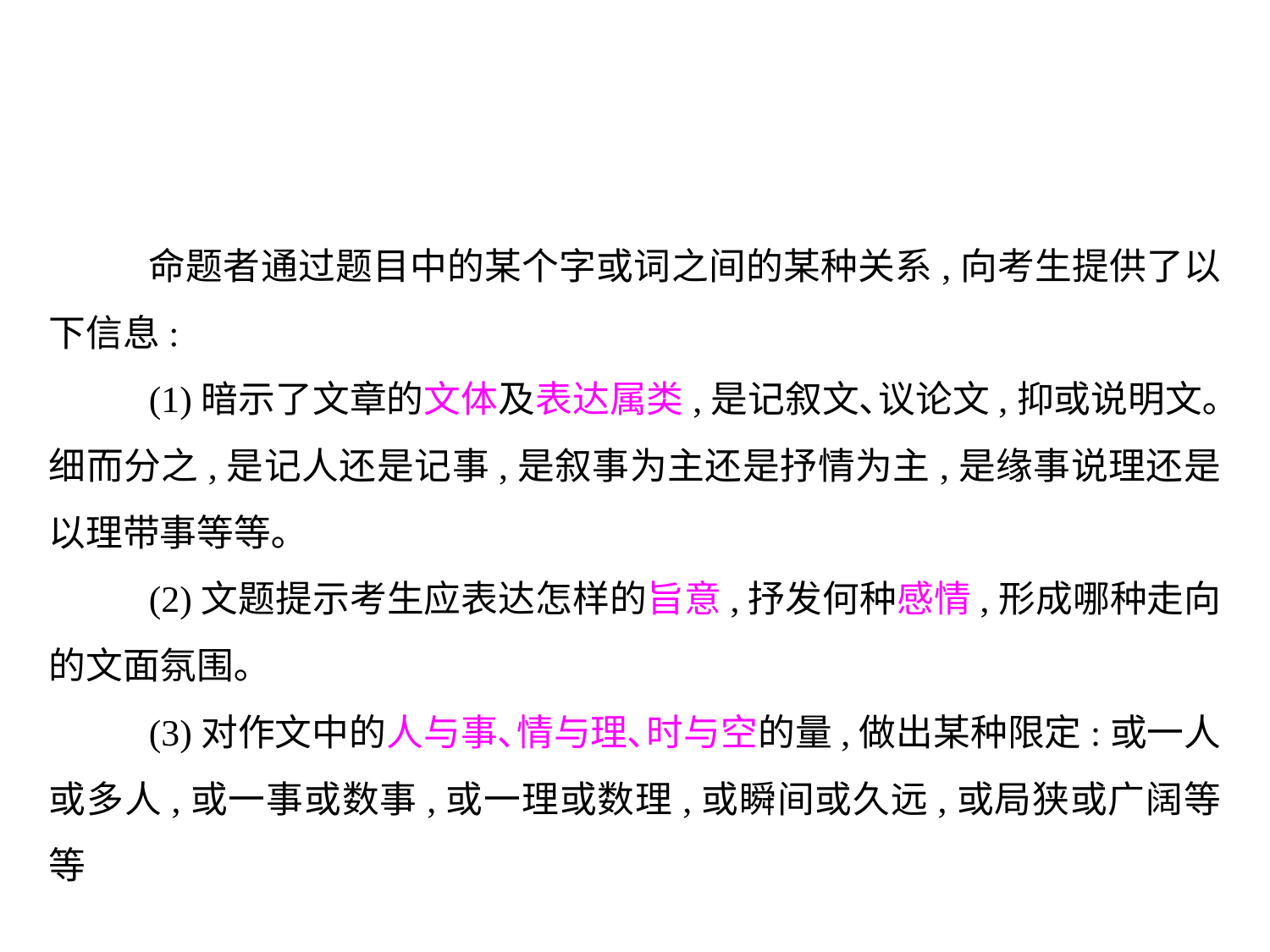

命题者通过题目中的某个字或词之间的某种关系,向考生提供了以下信息:
(1)暗示了文章的文体及表达属类,是记叙文､议论文,抑或说明文｡细而分之,是记人还是记事,是叙事为主还是抒情为主,是缘事说理还是以理带事等等｡
(2)文题提示考生应表达怎样的旨意,抒发何种感情,形成哪种走向的文面氛围｡
(3)对作文中的人与事､情与理､时与空的量,做出某种限定:或一人或多人,或一事或数事,或一理或数理,或瞬间或久远,或局狭或广阔等等